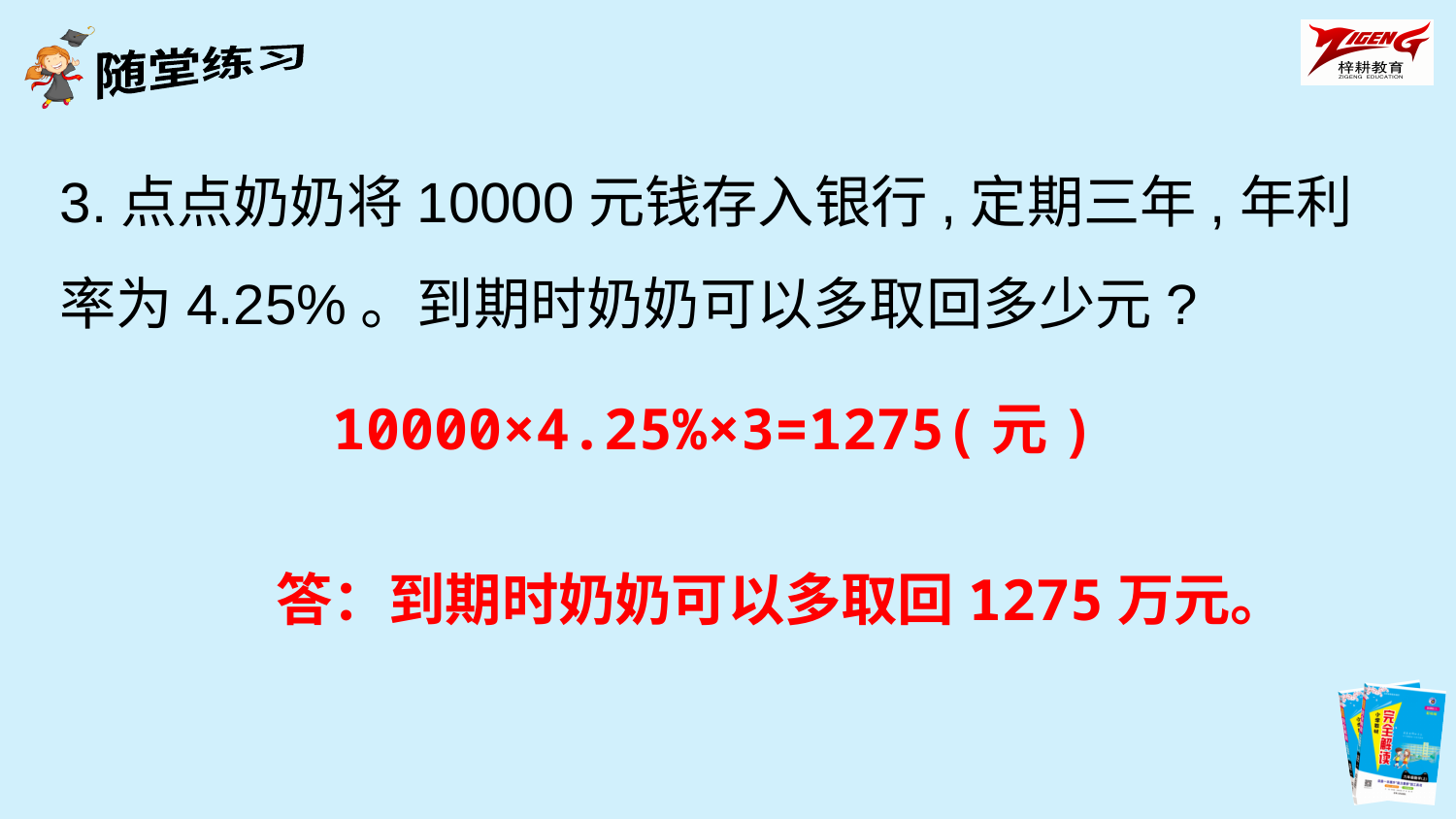

3.点点奶奶将10000元钱存入银行,定期三年,年利率为4.25%。到期时奶奶可以多取回多少元?
10000×4.25%×3=1275(元)
答：到期时奶奶可以多取回1275万元。